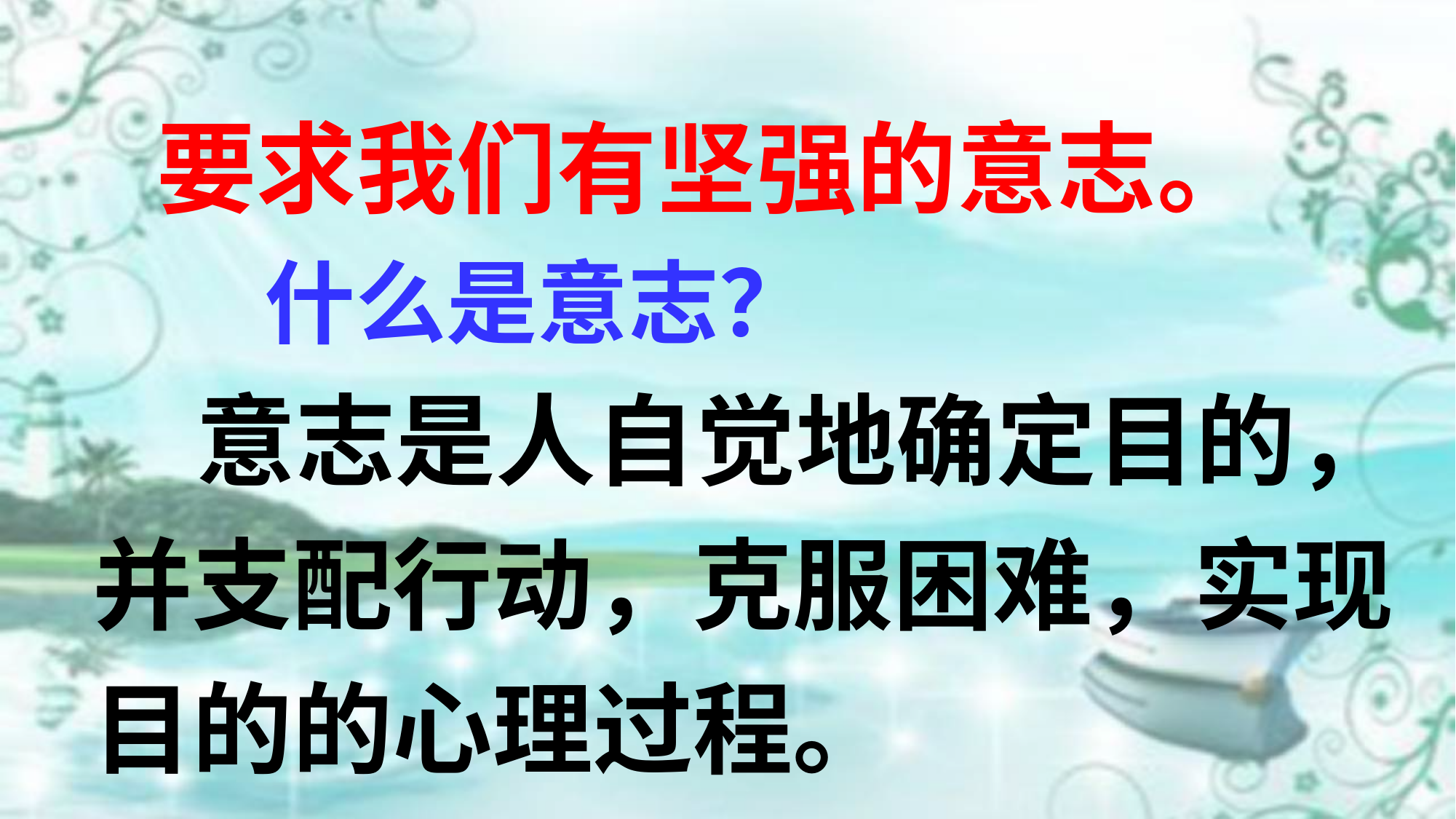

要求我们有坚强的意志。
什么是意志？
        意志是人自觉地确定目的，并支配行动，克服困难，实现目的的心理过程。